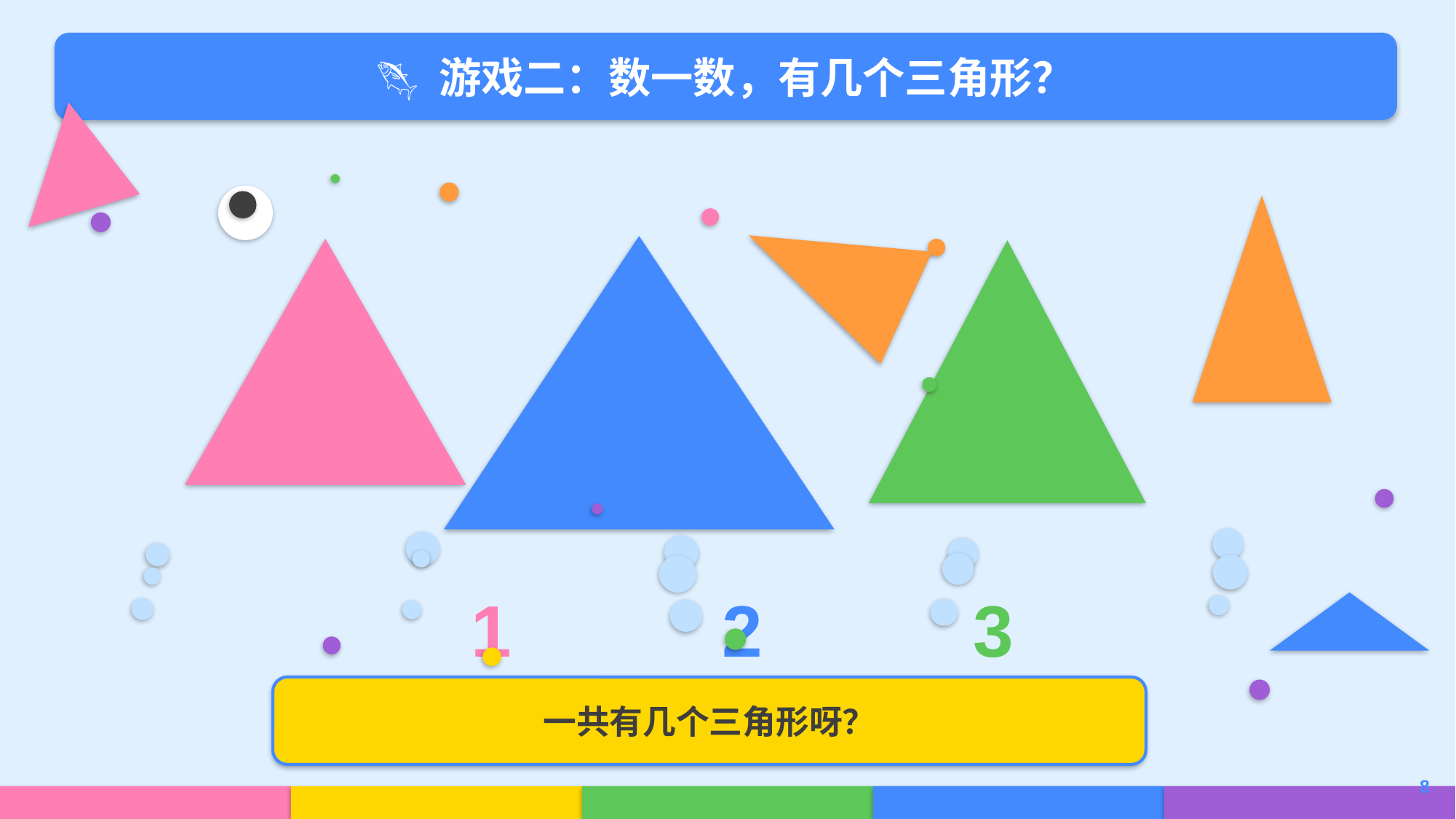

🐟 游戏二：数一数，有几个三角形？

1
2
3

一共有几个三角形呀？

8